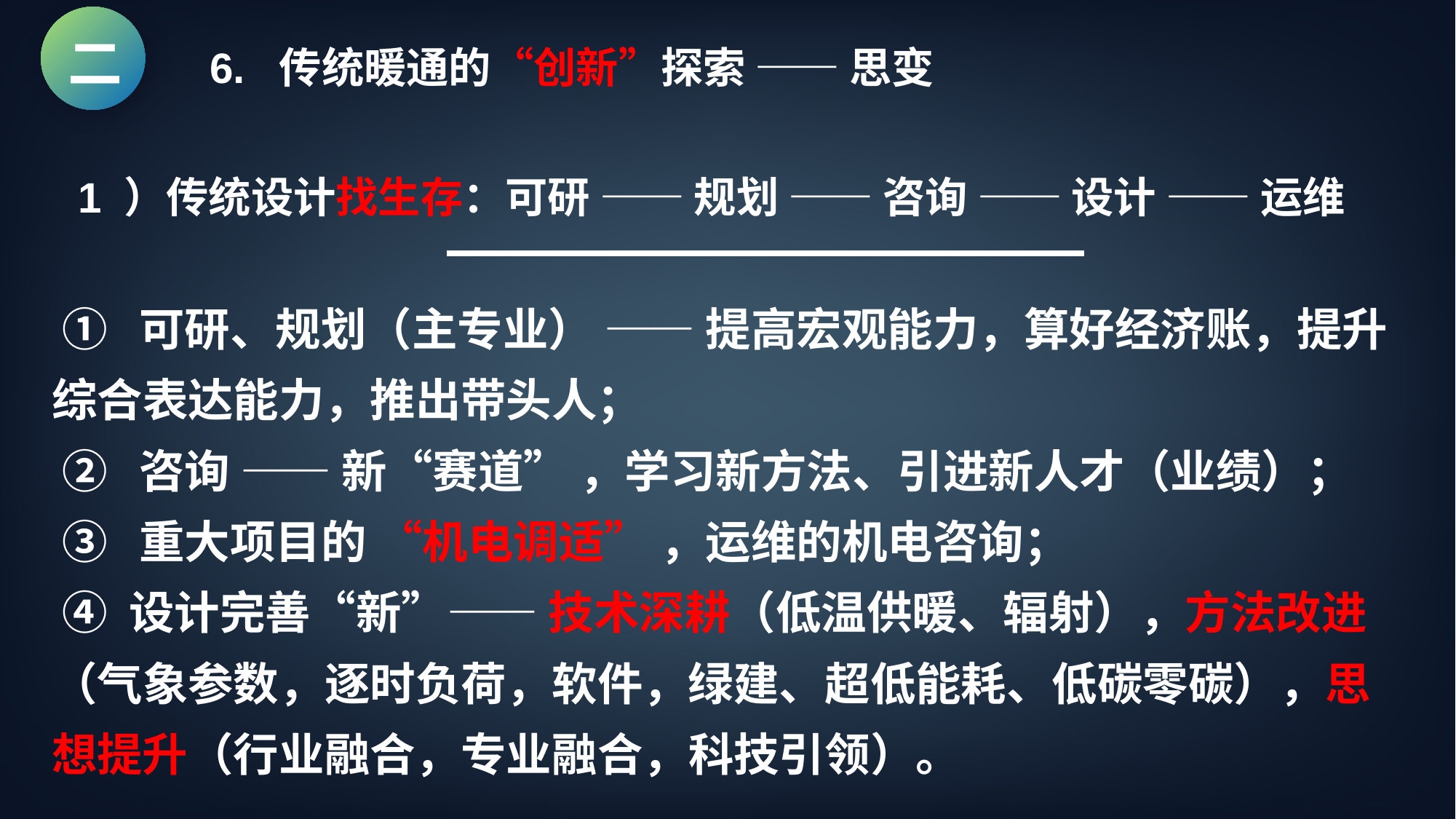

二        6.  传统暖通的“创新”探索 —— 思变

1 ）传统设计找生存：可研 —— 规划 —— 咨询 —— 设计 —— 运维
 ①  可研、规划（主专业） —— 提高宏观能力，算好经济账，提升综合表达能力，推出带头人；
 ②  咨询 —— 新“赛道” ，学习新方法、引进新人才（业绩）；
 ③  重大项目的 “机电调适” ，运维的机电咨询；
 ④ 设计完善“新”—— 技术深耕（低温供暖、辐射），方法改进（气象参数，逐时负荷，软件，绿建、超低能耗、低碳零碳），思想提升（行业融合，专业融合，科技引领）。